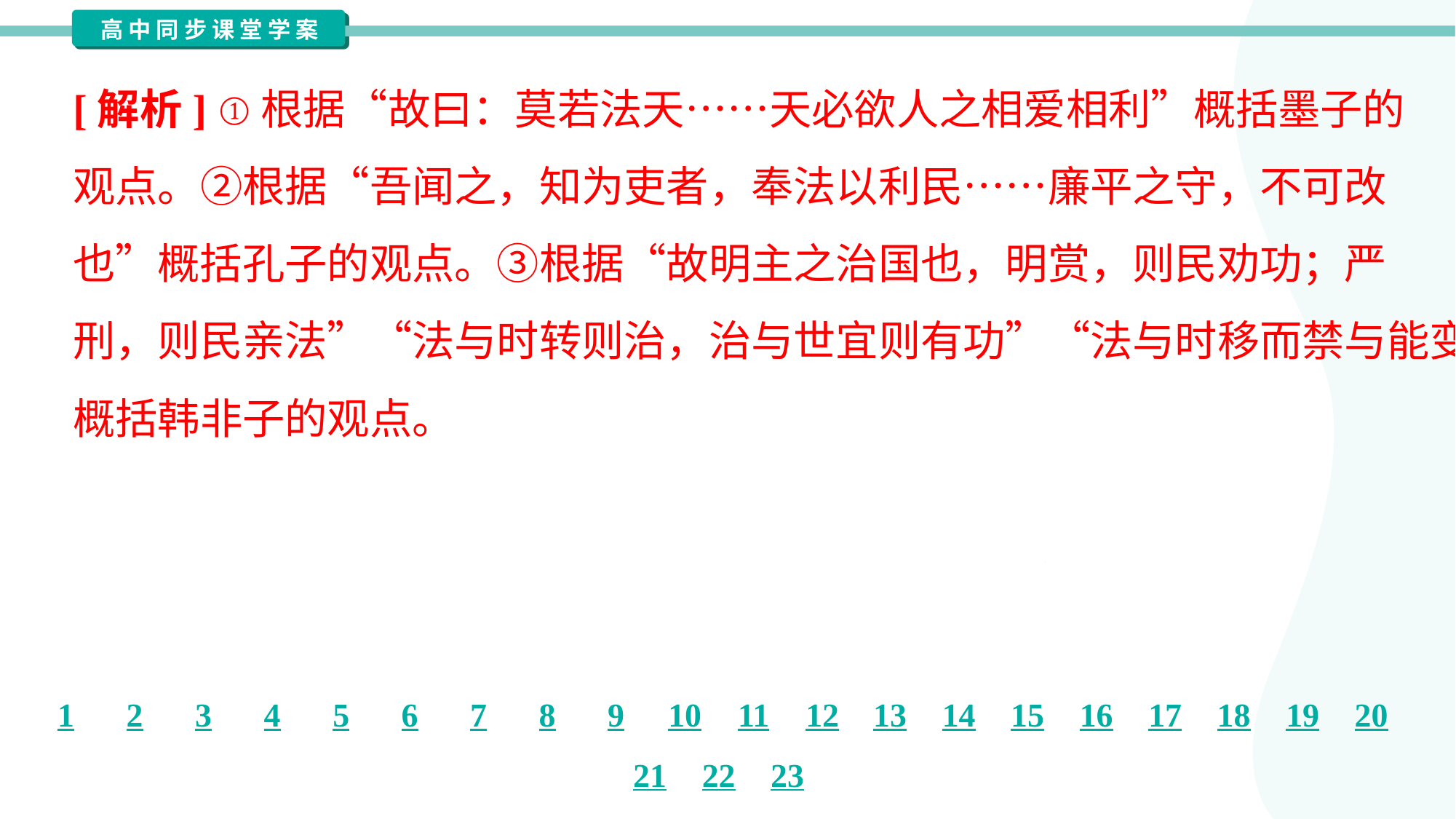

[解析] ①根据“故曰：莫若法天……天必欲人之相爱相利”概括墨子的
观点。②根据“吾闻之，知为吏者，奉法以利民……廉平之守，不可改
也”概括孔子的观点。③根据“故明主之治国也，明赏，则民劝功；严
刑，则民亲法”“法与时转则治，治与世宜则有功”“法与时移而禁与能变”
概括韩非子的观点。